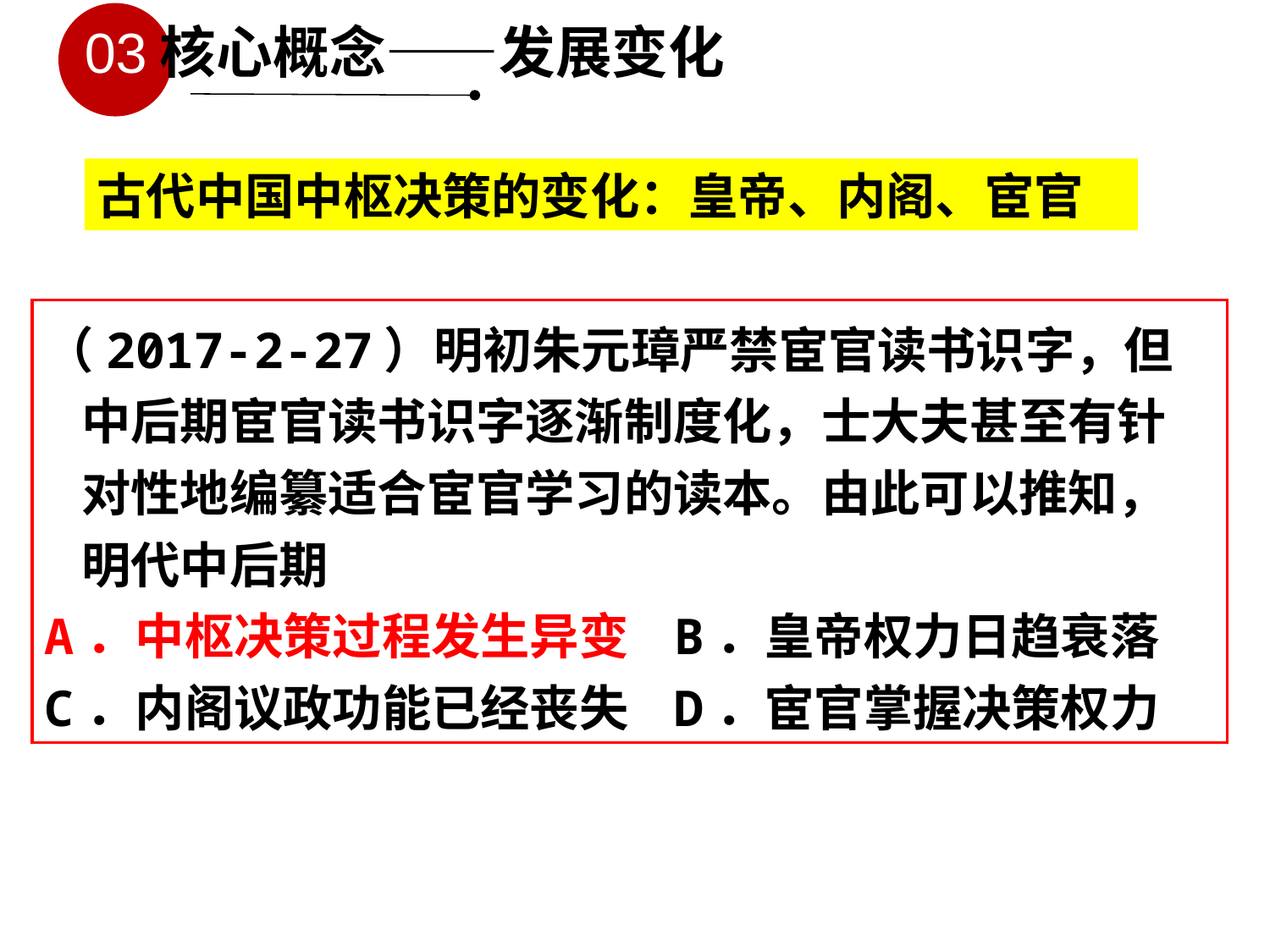

03
   核心概念——发展变化
古代中国中枢决策的变化：皇帝、内阁、宦官
（2017-2-27）明初朱元璋严禁宦官读书识字，但中后期宦官读书识字逐渐制度化，士大夫甚至有针对性地编纂适合宦官学习的读本。由此可以推知，明代中后期
A．中枢决策过程发生异变   B．皇帝权力日趋衰落
C．内阁议政功能已经丧失   D．宦官掌握决策权力